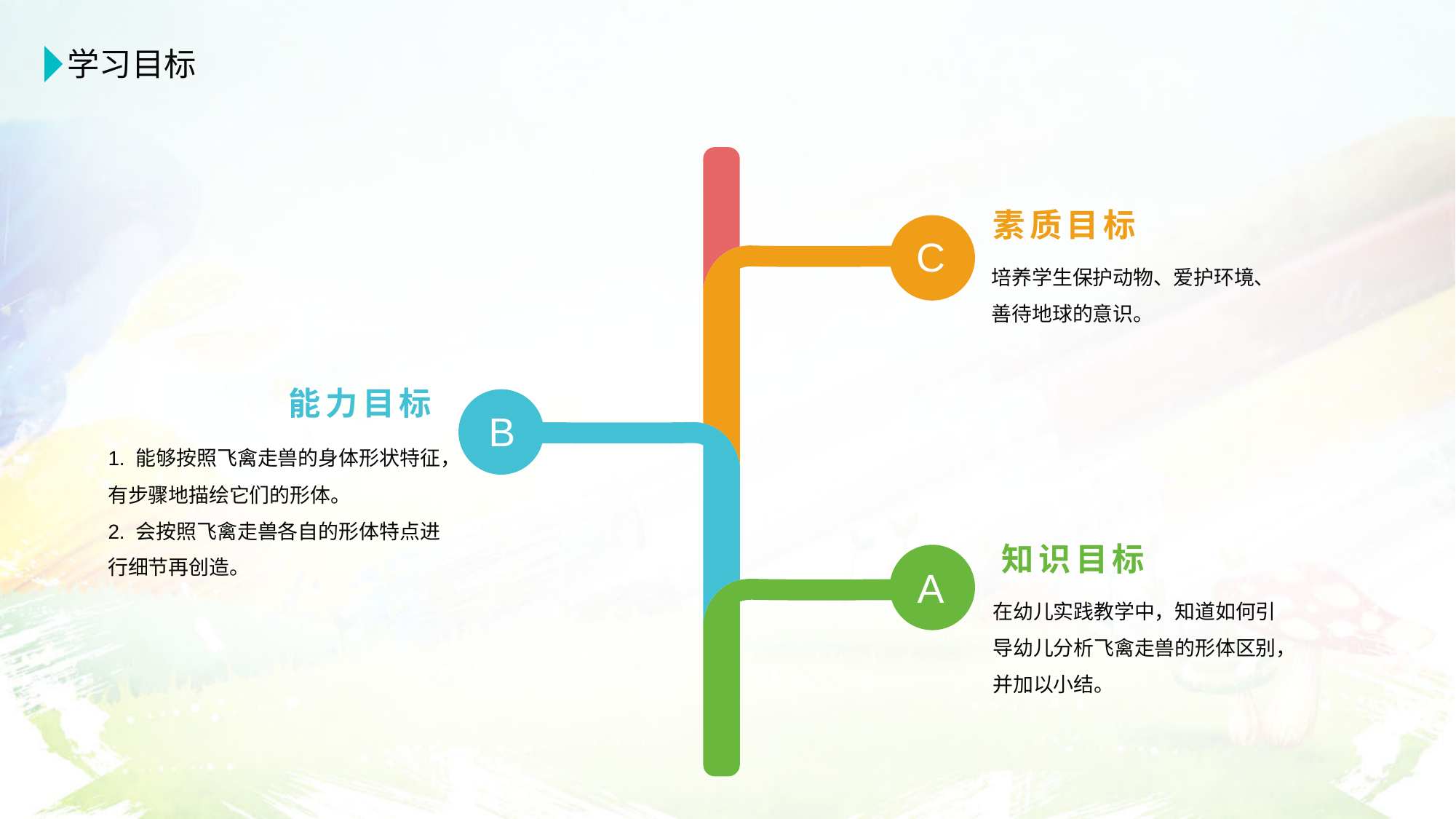

学习目标

素质目标

C

培养学生保护动物、爱护环境、善待地球的意识。
能力目标

B

1. 能够按照飞禽走兽的身体形状特征，有步骤地描绘它们的形体。
2. 会按照飞禽走兽各自的形体特点进行细节再创造。

知识目标

A

在幼儿实践教学中，知道如何引导幼儿分析飞禽走兽的形体区别，并加以小结。